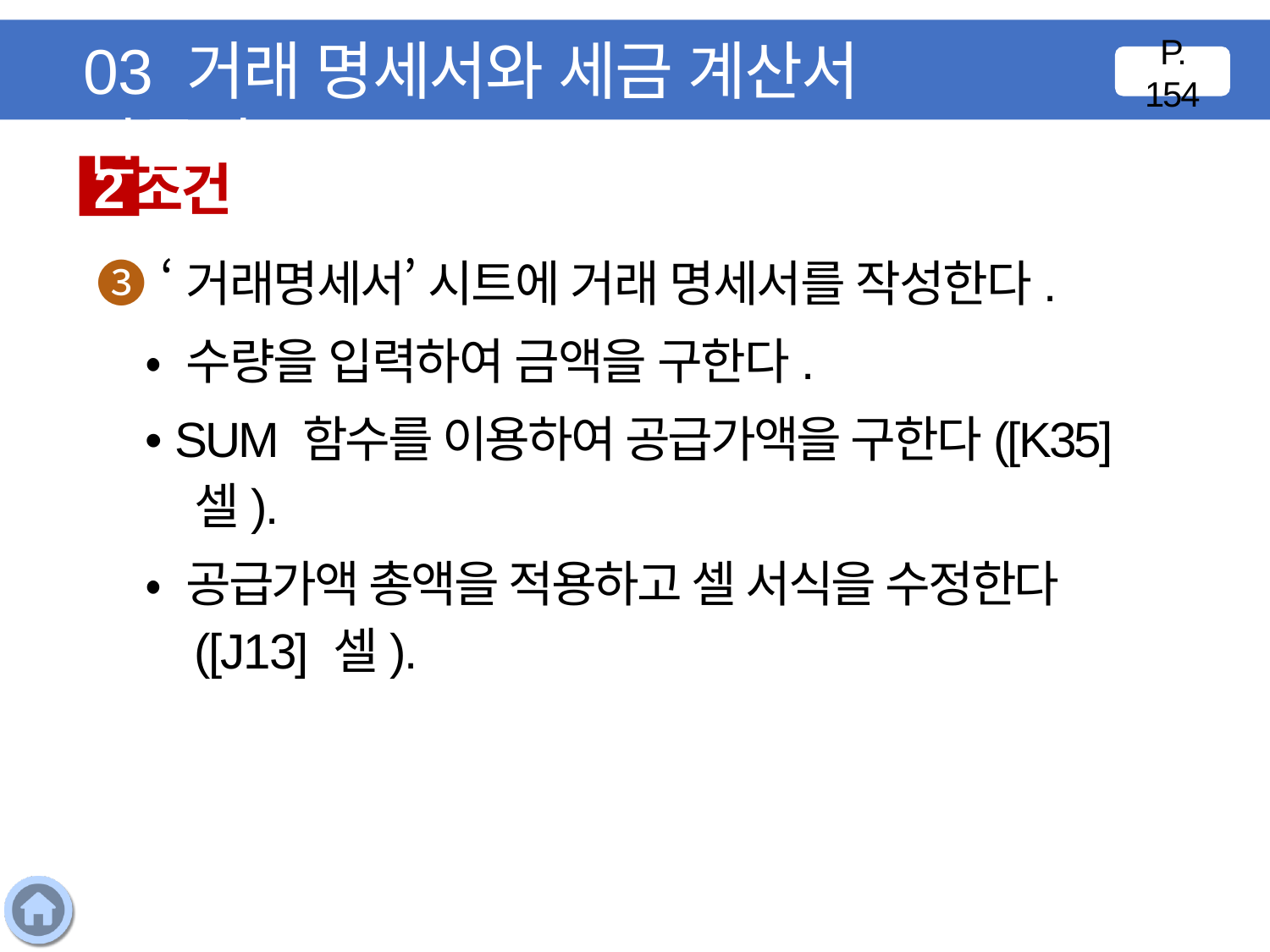

03 거래 명세서와 세금 계산서 만들기
P. 154
조건
2
❸ ‘거래명세서’ 시트에 거래 명세서를 작성한다.
    • 수량을 입력하여 금액을 구한다.
    • SUM 함수를 이용하여 공급가액을 구한다([K35] 셀).
    • 공급가액 총액을 적용하고 셀 서식을 수정한다([J13] 셀).